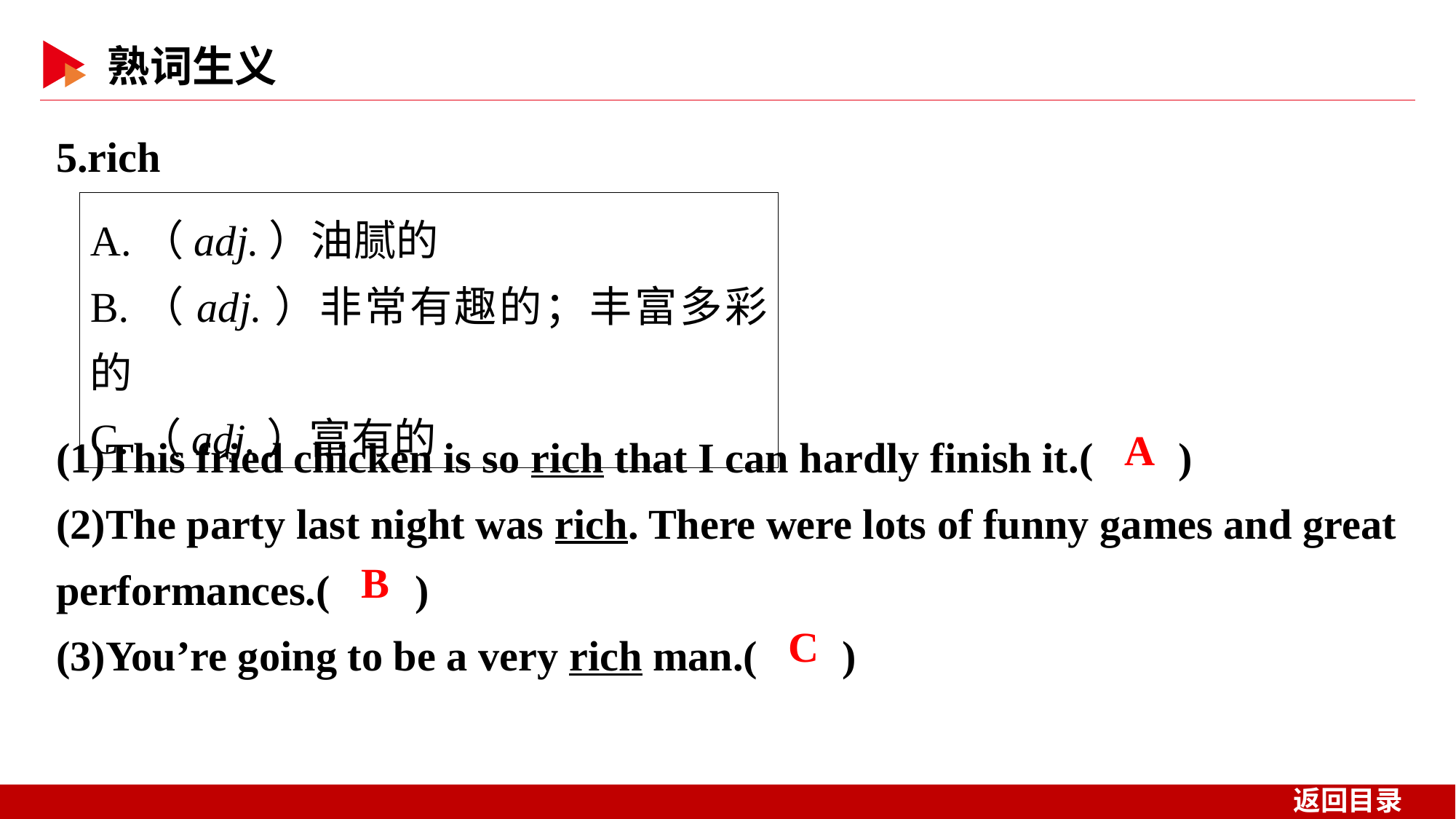

5.rich
A.（adj.）油腻的
B.（adj.）非常有趣的；丰富多彩的
C.（adj.）富有的
(1)This fried chicken is so rich that I can hardly finish it.(        )
(2)The party last night was rich. There were lots of funny games and great performances.(        )
(3)You’re going to be a very rich man.(        )
   A
   B
   C